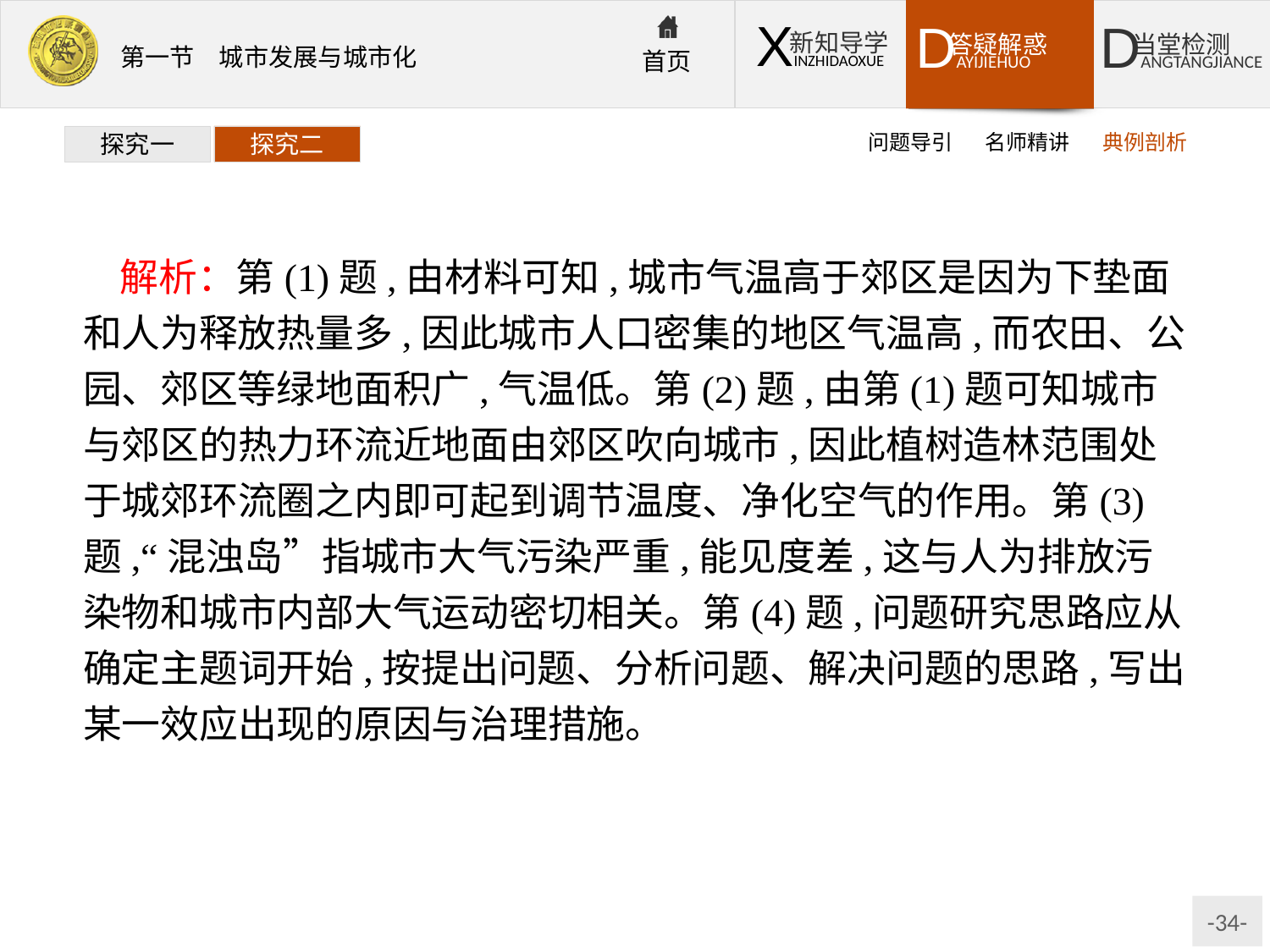

问题导引
名师精讲
典例剖析
探究一
探究二
解析：第(1)题,由材料可知,城市气温高于郊区是因为下垫面和人为释放热量多,因此城市人口密集的地区气温高,而农田、公园、郊区等绿地面积广,气温低。第(2)题,由第(1)题可知城市与郊区的热力环流近地面由郊区吹向城市,因此植树造林范围处于城郊环流圈之内即可起到调节温度、净化空气的作用。第(3)题,“混浊岛”指城市大气污染严重,能见度差,这与人为排放污染物和城市内部大气运动密切相关。第(4)题,问题研究思路应从确定主题词开始,按提出问题、分析问题、解决问题的思路,写出某一效应出现的原因与治理措施。